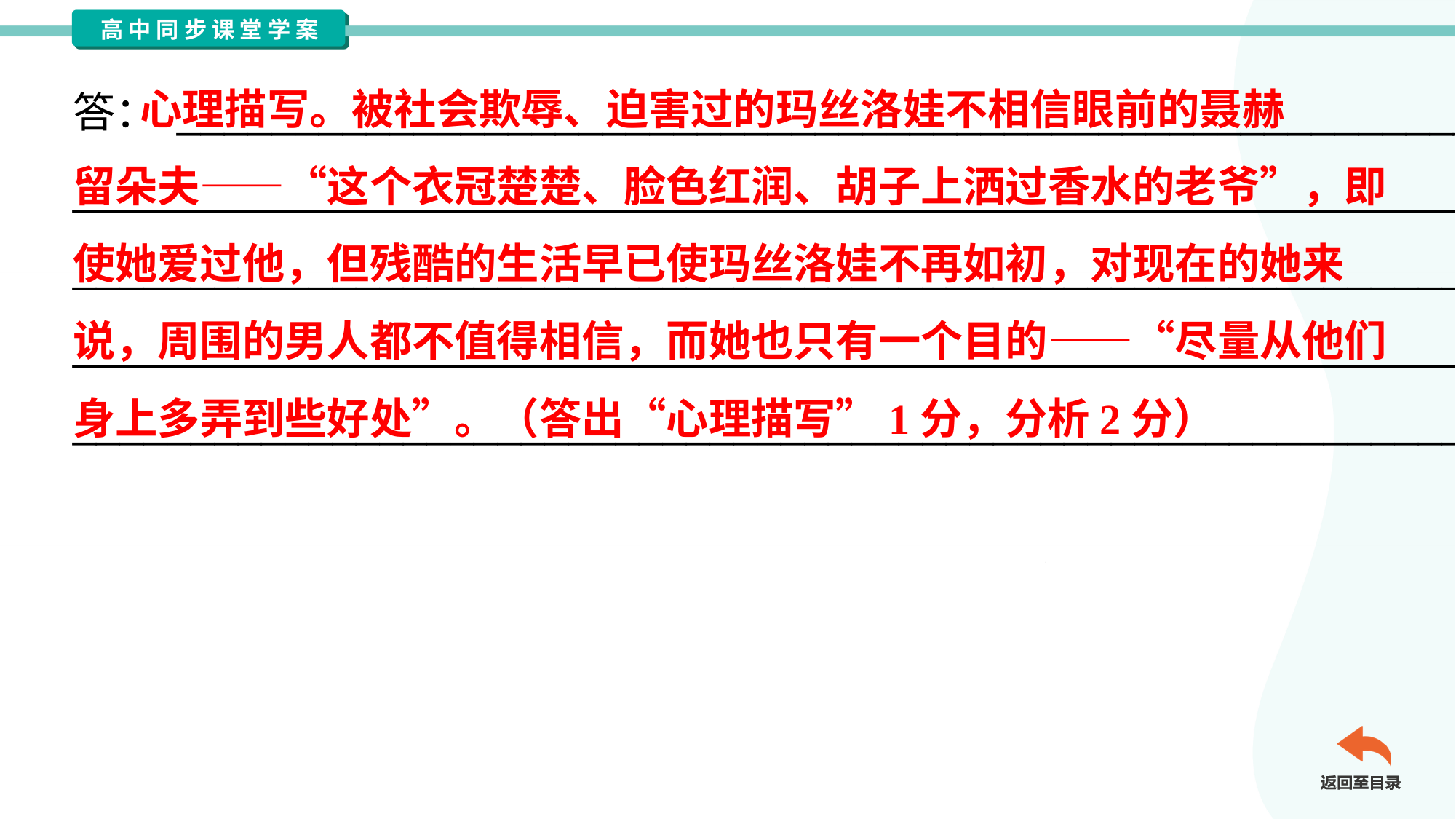

心理描写。被社会欺辱、迫害过的玛丝洛娃不相信眼前的聂赫
留朵夫——“这个衣冠楚楚、脸色红润、胡子上洒过香水的老爷”，即
使她爱过他，但残酷的生活早已使玛丝洛娃不再如初，对现在的她来
说，周围的男人都不值得相信，而她也只有一个目的——“尽量从他们
身上多弄到些好处”。（答出“心理描写”1分，分析2分）
答： ________________________________________________________
_____________________________________________________________
_____________________________________________________________
_____________________________________________________________
_____________________________________________________________